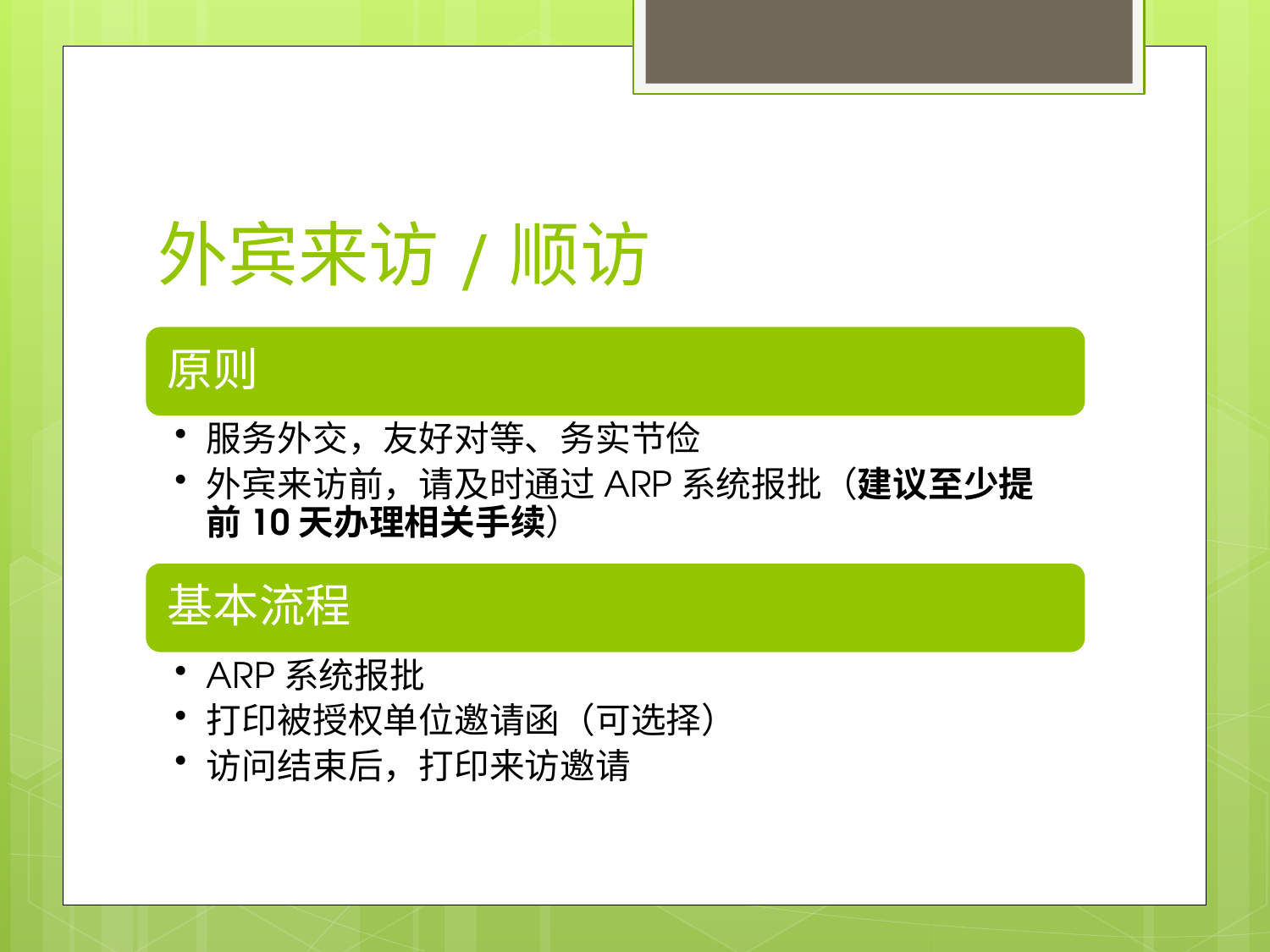

# 外宾来访/顺访
原则
服务外交，友好对等、务实节俭
外宾来访前，请及时通过ARP系统报批（建议至少提前10天办理相关手续）
基本流程
ARP系统报批
打印被授权单位邀请函（可选择）
访问结束后，打印来访邀请